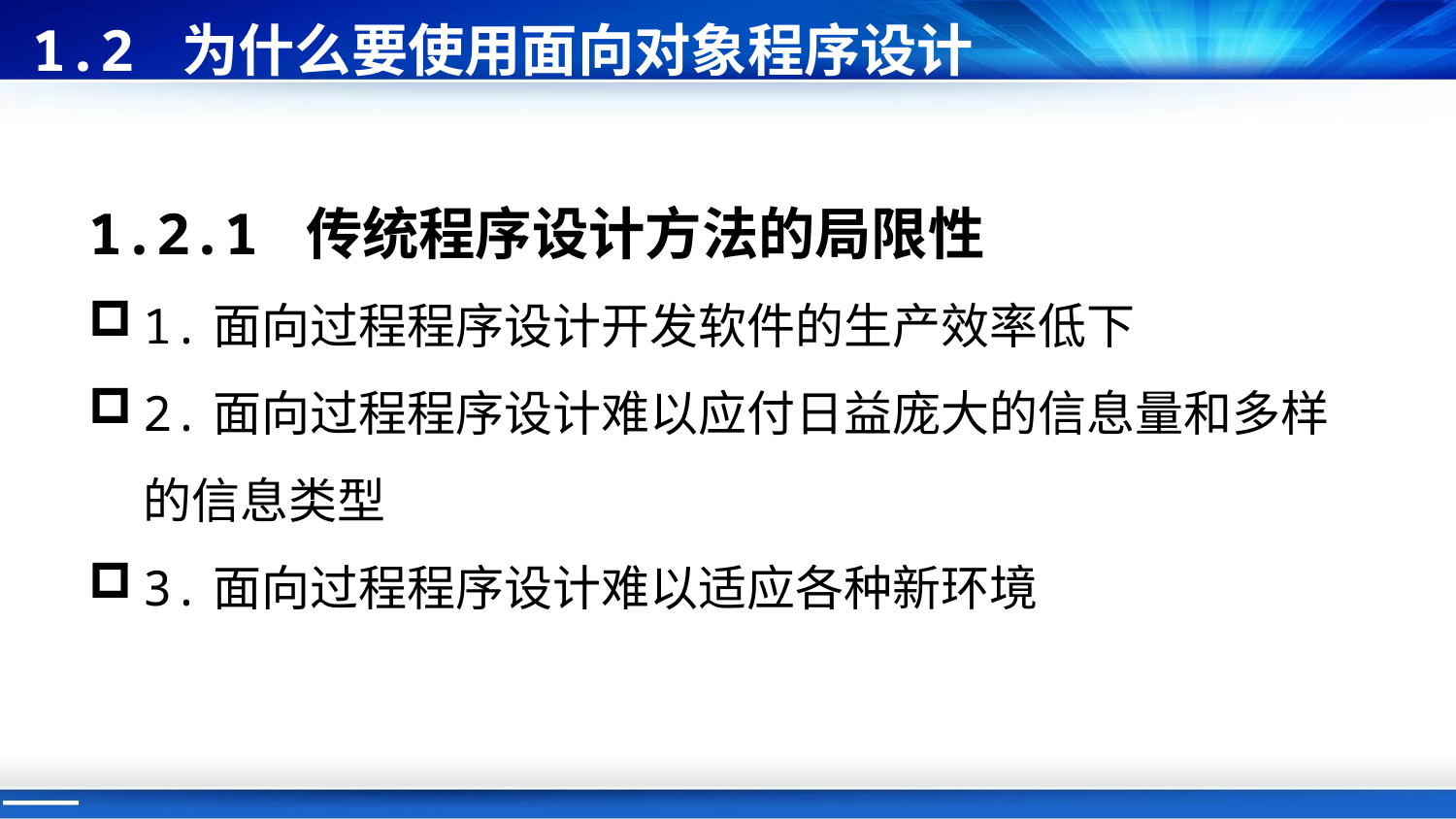

1.2 为什么要使用面向对象程序设计
1.2.1 传统程序设计方法的局限性
1.面向过程程序设计开发软件的生产效率低下
2.面向过程程序设计难以应付日益庞大的信息量和多样的信息类型
3.面向过程程序设计难以适应各种新环境